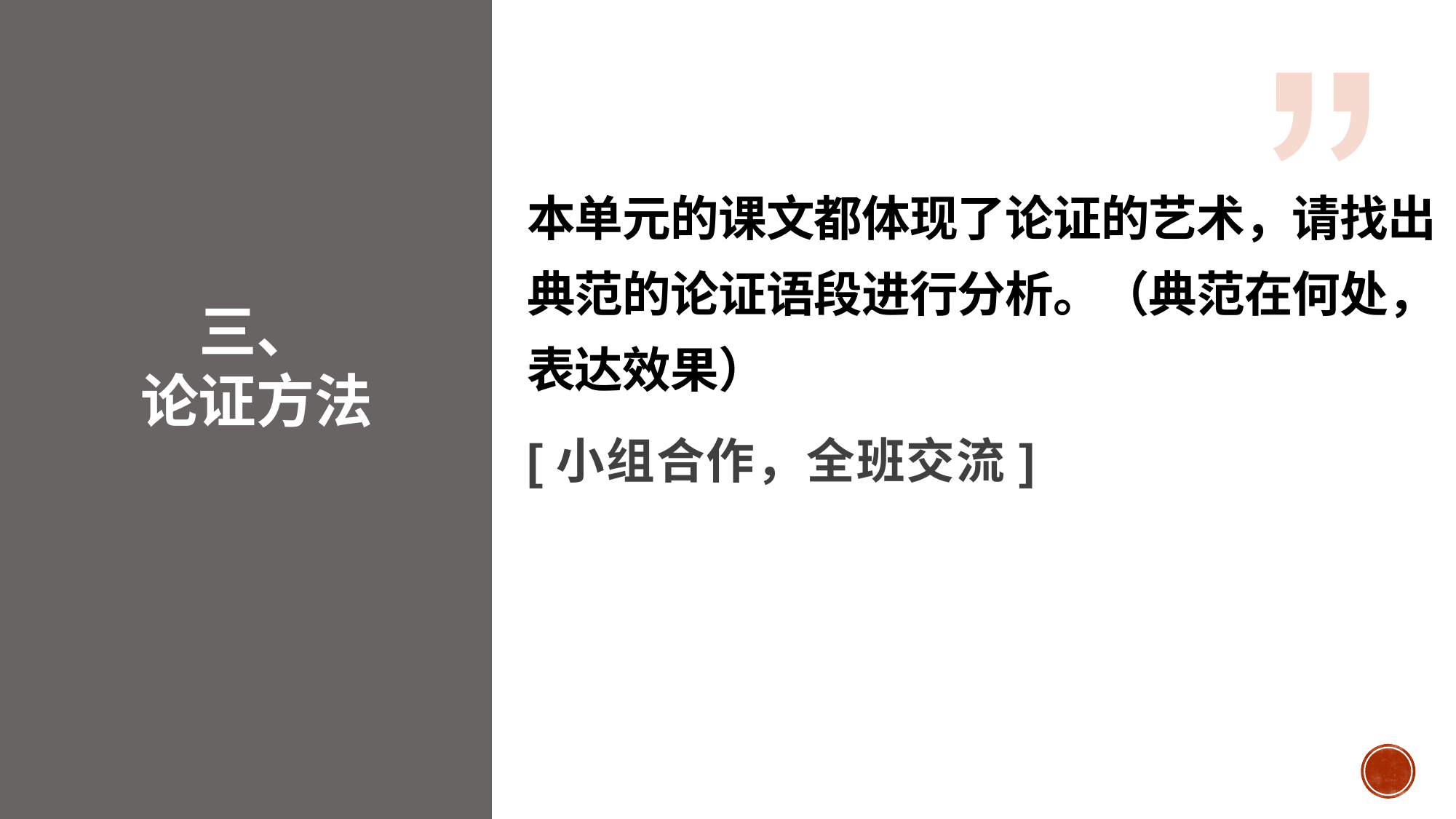

本单元的课文都体现了论证的艺术，请找出典范的论证语段进行分析。（典范在何处，表达效果）
[小组合作，全班交流]
三、
论证方法